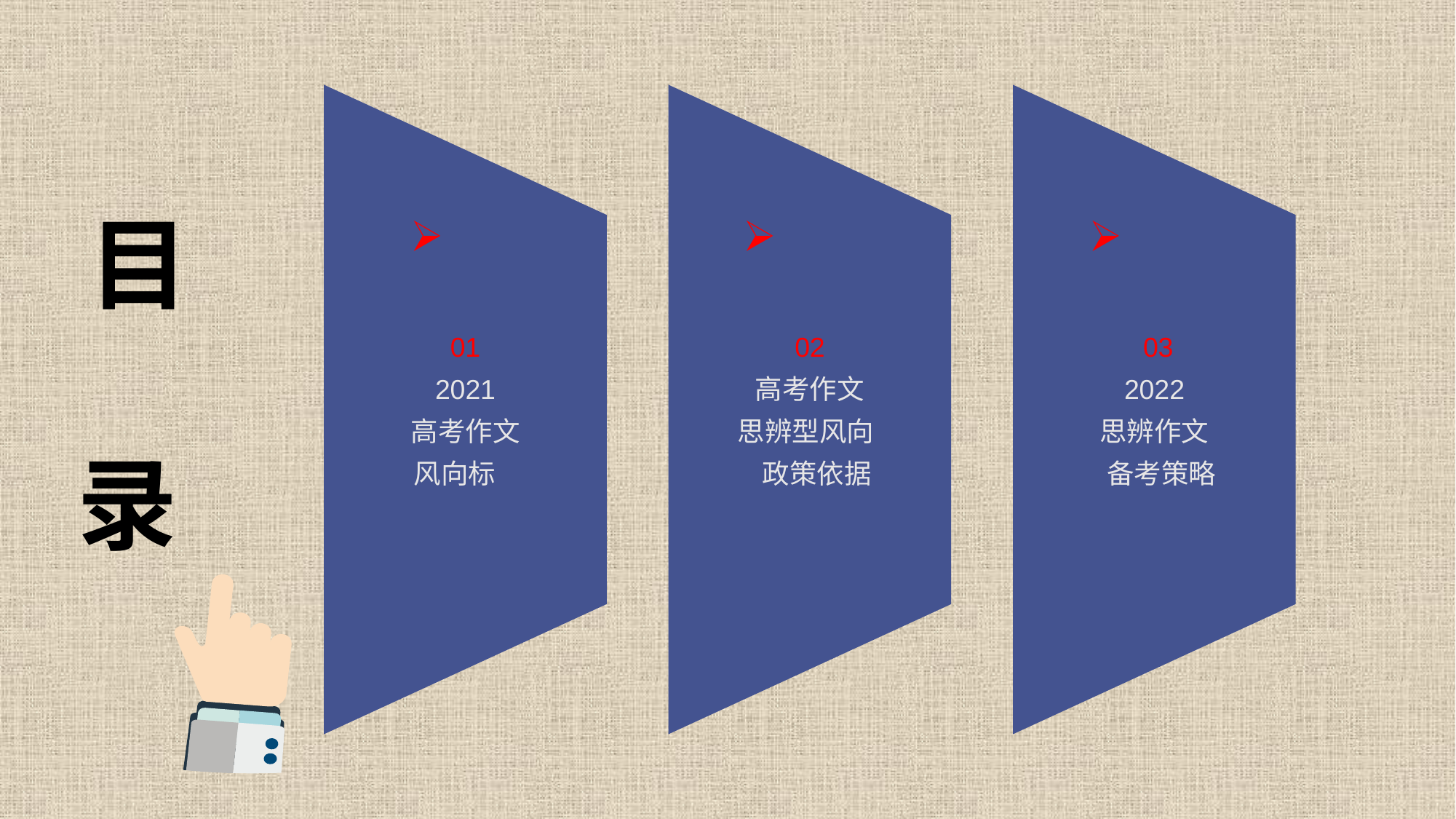

01
2021
高考作文
风向标1
02
高考作文
思辨型风向
 政策依据
 03
2022
思辨作文
 备考策略
目

录
#

2